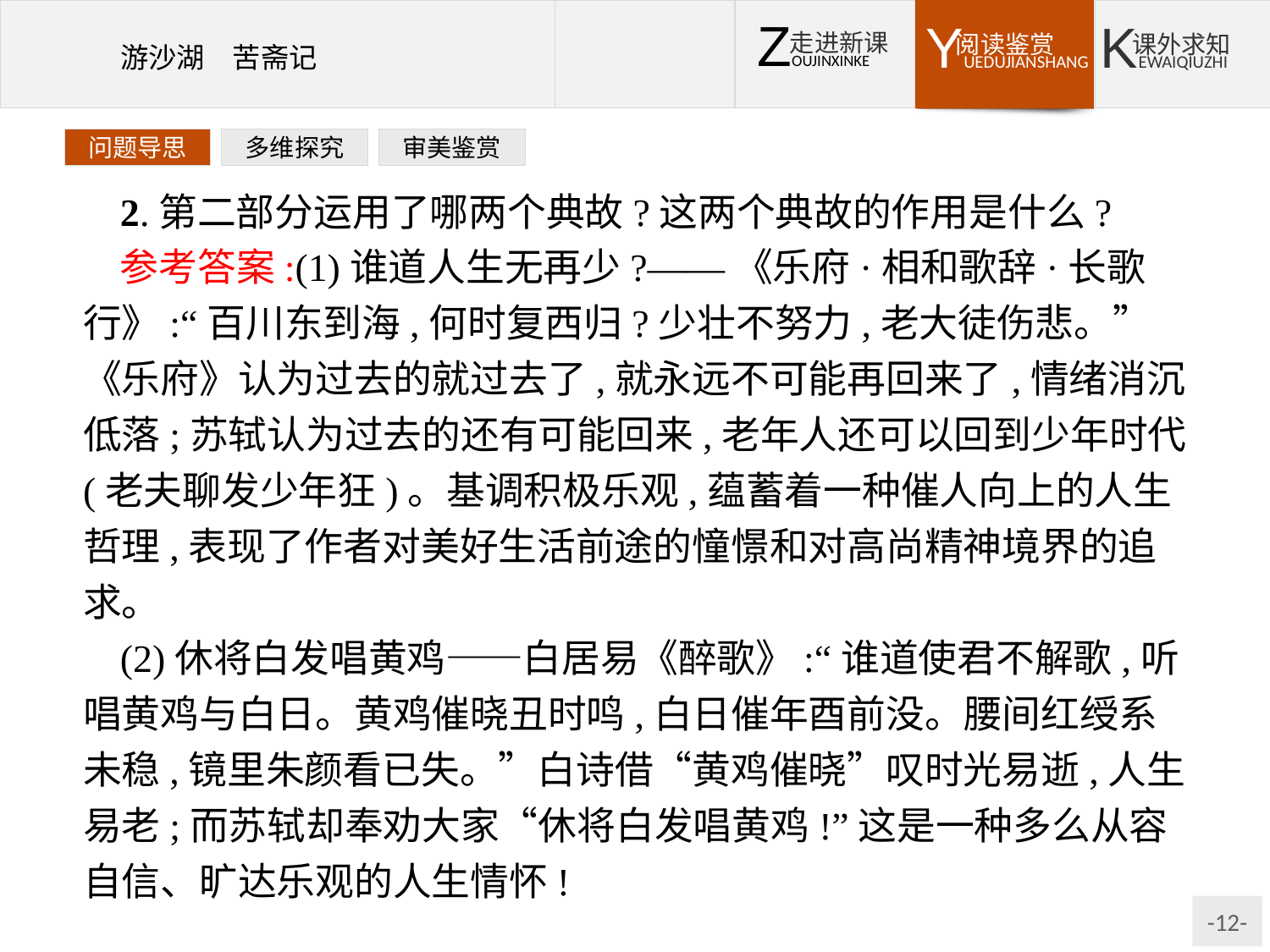

问题导思
多维探究
审美鉴赏
2.第二部分运用了哪两个典故?这两个典故的作用是什么?
参考答案:(1)谁道人生无再少?——《乐府·相和歌辞·长歌行》:“百川东到海,何时复西归?少壮不努力,老大徒伤悲。”《乐府》认为过去的就过去了,就永远不可能再回来了,情绪消沉低落;苏轼认为过去的还有可能回来,老年人还可以回到少年时代(老夫聊发少年狂)。基调积极乐观,蕴蓄着一种催人向上的人生哲理,表现了作者对美好生活前途的憧憬和对高尚精神境界的追求。
(2)休将白发唱黄鸡——白居易《醉歌》:“谁道使君不解歌,听唱黄鸡与白日。黄鸡催晓丑时鸣,白日催年酉前没。腰间红绶系未稳,镜里朱颜看已失。”白诗借“黄鸡催晓”叹时光易逝,人生易老;而苏轼却奉劝大家“休将白发唱黄鸡!”这是一种多么从容自信、旷达乐观的人生情怀!